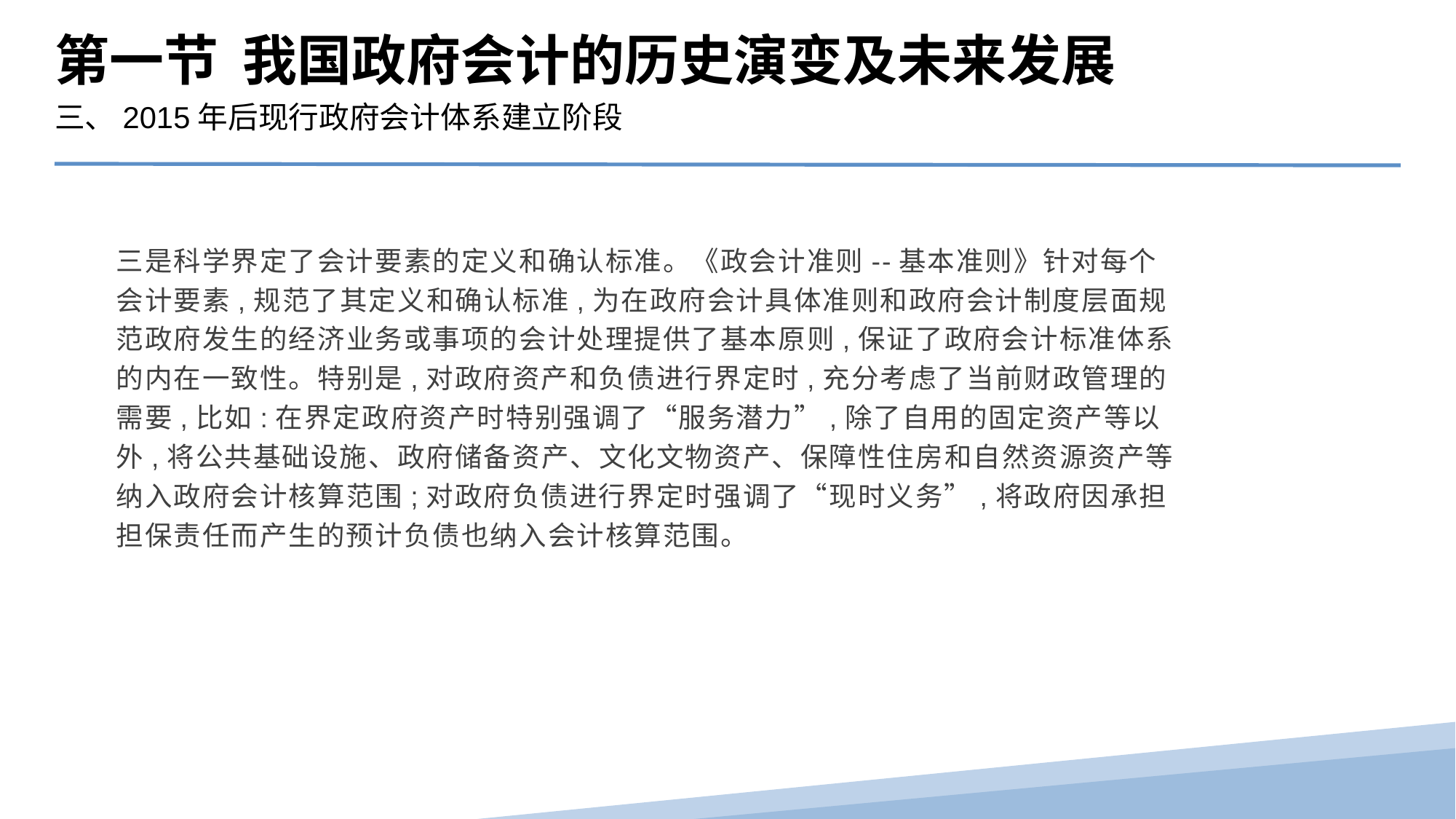

第一节  我国政府会计的历史演变及未来发展
三、2015年后现行政府会计体系建立阶段
三是科学界定了会计要素的定义和确认标准。《政会计准则--基本准则》针对每个会计要素,规范了其定义和确认标准,为在政府会计具体准则和政府会计制度层面规范政府发生的经济业务或事项的会计处理提供了基本原则,保证了政府会计标准体系的内在一致性。特别是,对政府资产和负债进行界定时,充分考虑了当前财政管理的需要,比如:在界定政府资产时特别强调了“服务潜力”,除了自用的固定资产等以外,将公共基础设施、政府储备资产、文化文物资产、保障性住房和自然资源资产等纳入政府会计核算范围;对政府负债进行界定时强调了“现时义务”,将政府因承担担保责任而产生的预计负债也纳入会计核算范围。